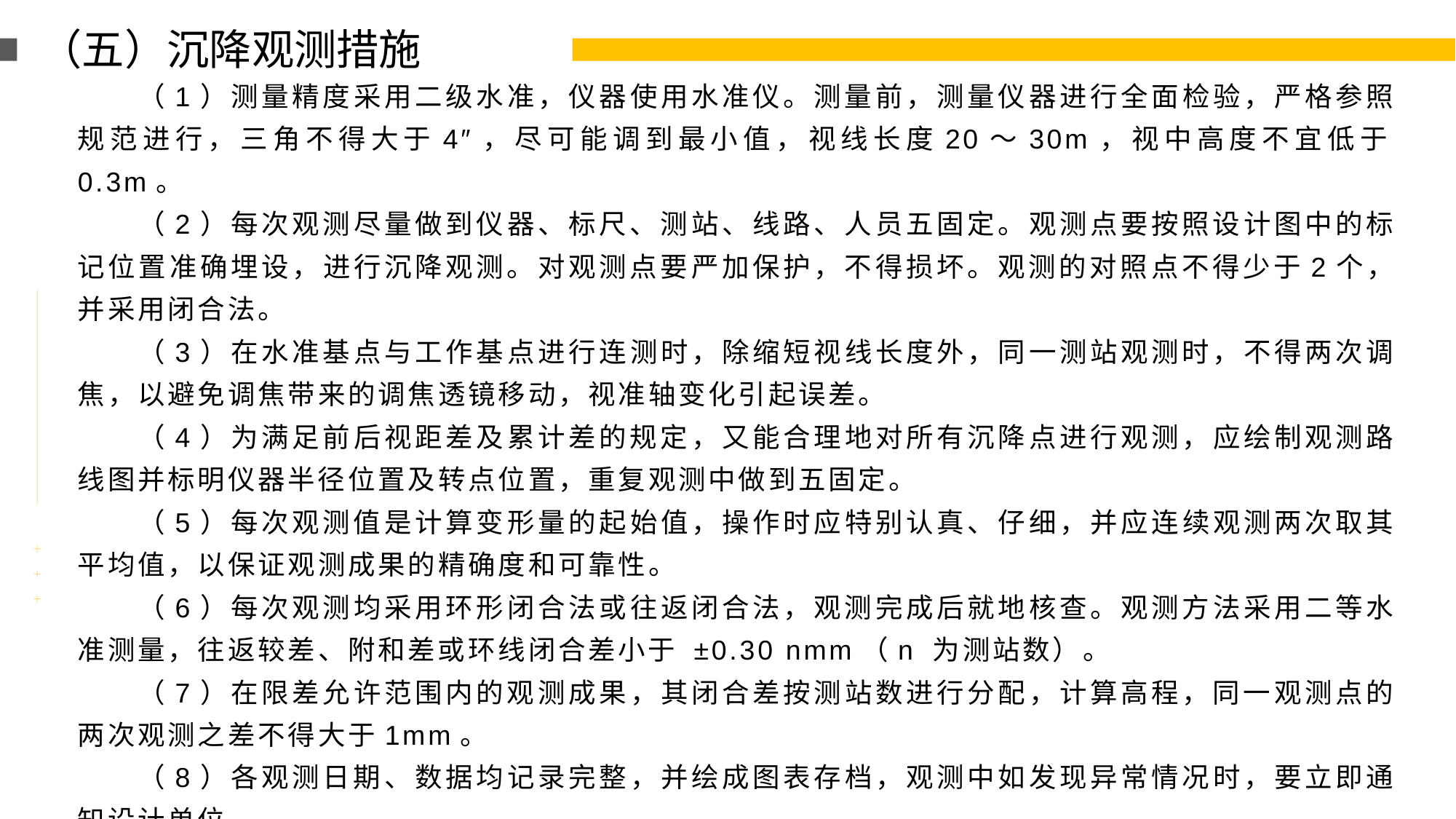

（五）沉降观测措施
（1）测量精度采用二级水准，仪器使用水准仪。测量前，测量仪器进行全面检验，严格参照规范进行，三角不得大于4″，尽可能调到最小值，视线长度20～30m，视中高度不宜低于0.3m。
（2）每次观测尽量做到仪器、标尺、测站、线路、人员五固定。观测点要按照设计图中的标记位置准确埋设，进行沉降观测。对观测点要严加保护，不得损坏。观测的对照点不得少于2个，并采用闭合法。
（3）在水准基点与工作基点进行连测时，除缩短视线长度外，同一测站观测时，不得两次调焦，以避免调焦带来的调焦透镜移动，视准轴变化引起误差。
（4）为满足前后视距差及累计差的规定，又能合理地对所有沉降点进行观测，应绘制观测路线图并标明仪器半径位置及转点位置，重复观测中做到五固定。
（5）每次观测值是计算变形量的起始值，操作时应特别认真、仔细，并应连续观测两次取其平均值，以保证观测成果的精确度和可靠性。
（6）每次观测均采用环形闭合法或往返闭合法，观测完成后就地核查。观测方法采用二等水准测量，往返较差、附和差或环线闭合差小于 ±0.30 nmm（n 为测站数）。
（7）在限差允许范围内的观测成果，其闭合差按测站数进行分配，计算高程，同一观测点的两次观测之差不得大于1mm。
（8）各观测日期、数据均记录完整，并绘成图表存档，观测中如发现异常情况时，要立即通知设计单位。